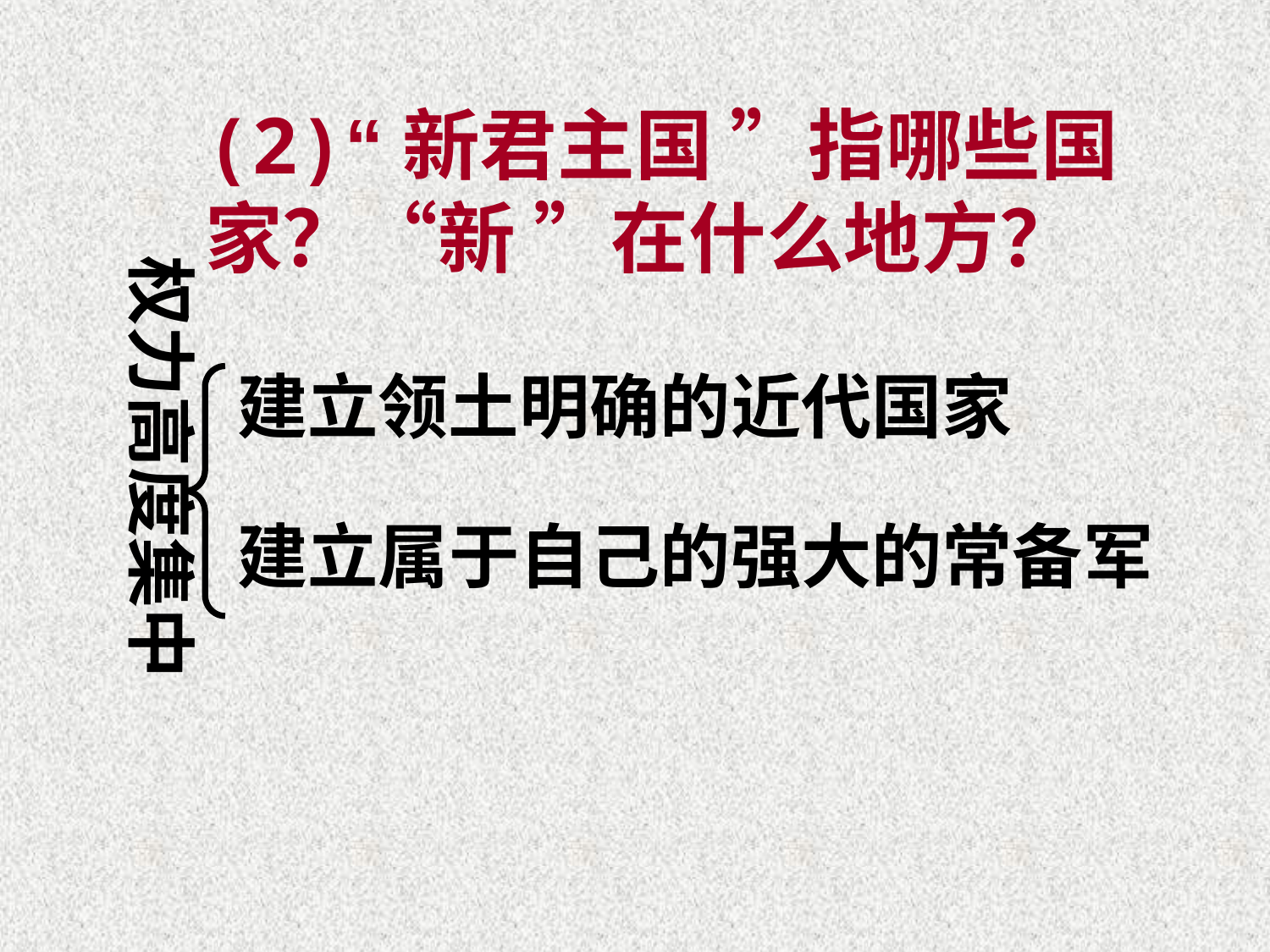

(2)“新君主国 ”指哪些国家？“新 ”在什么地方？
权力高度集中
建立领土明确的近代国家

建立属于自己的强大的常备军